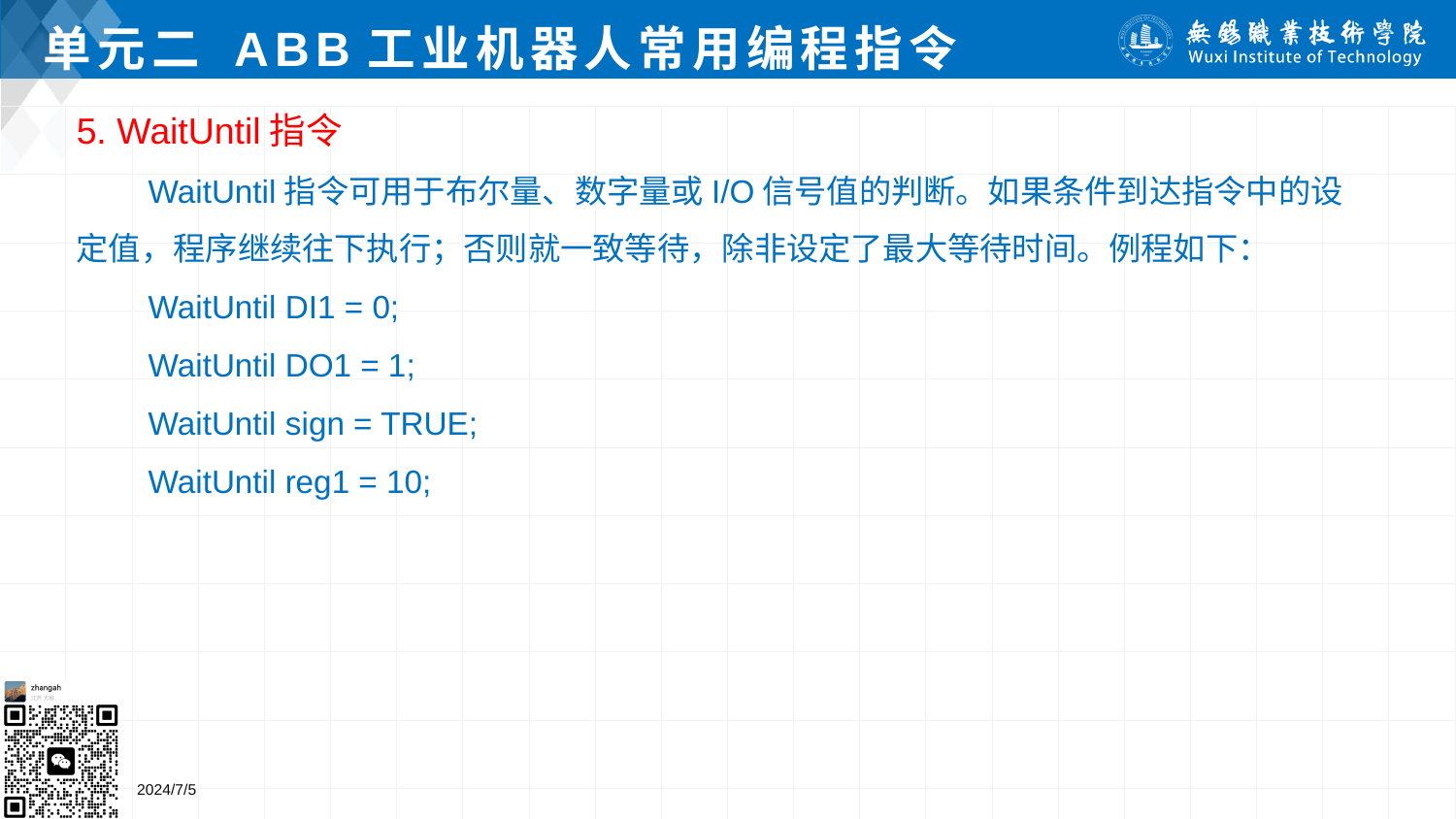

# 单元二 ABB工业机器人常用编程指令
5. WaitUntil指令
        WaitUntil指令可用于布尔量、数字量或I/O信号值的判断。如果条件到达指令中的设定值，程序继续往下执行；否则就一致等待，除非设定了最大等待时间。例程如下：
        WaitUntil DI1 = 0;
        WaitUntil DO1 = 1;
        WaitUntil sign = TRUE;
        WaitUntil reg1 = 10;
2024/7/5